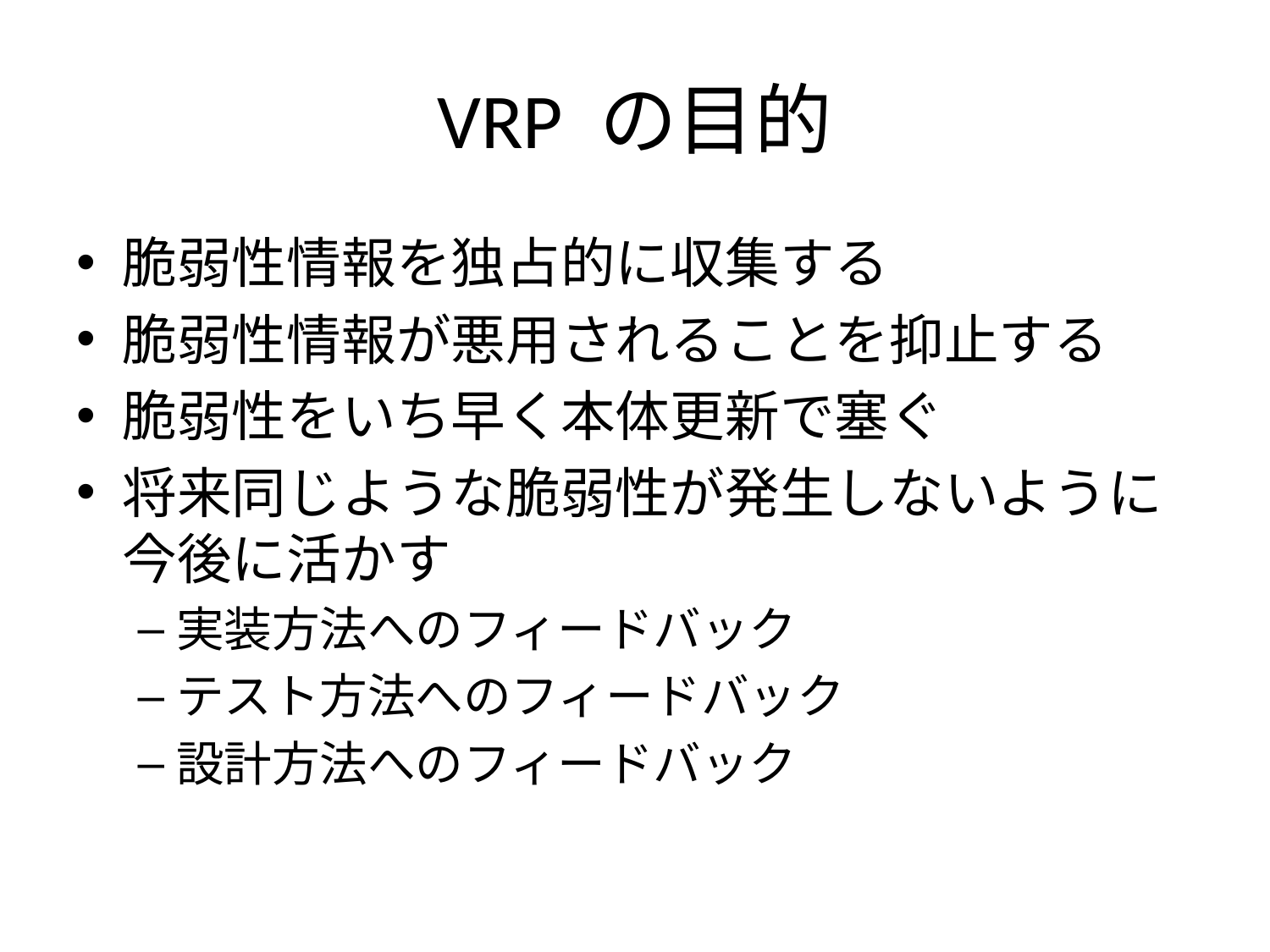

# VRP の目的
脆弱性情報を独占的に収集する
脆弱性情報が悪用されることを抑止する
脆弱性をいち早く本体更新で塞ぐ
将来同じような脆弱性が発生しないように
今後に活かす
実装方法へのフィードバック
テスト方法へのフィードバック
設計方法へのフィードバック